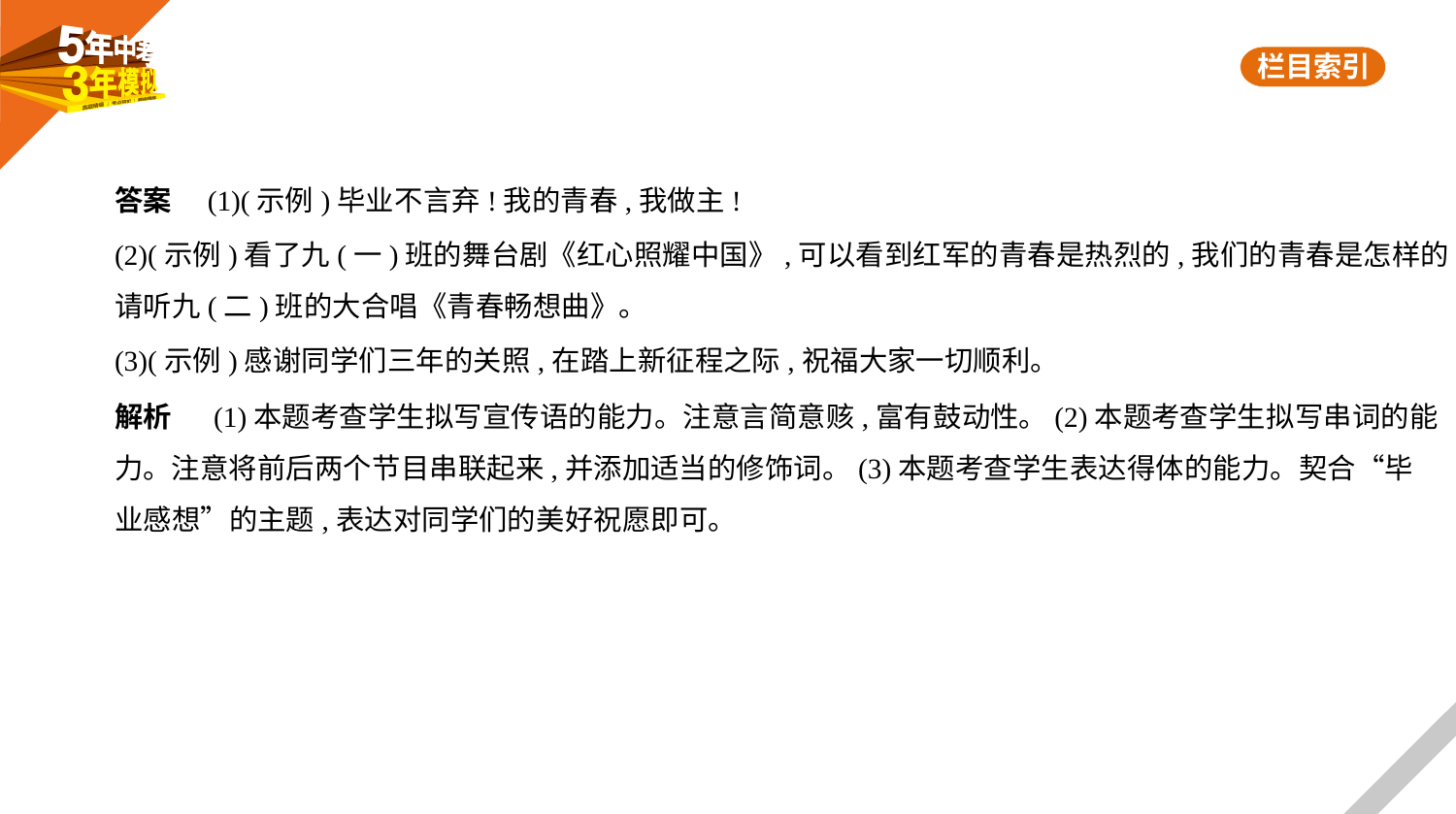

答案　(1)(示例)毕业不言弃!我的青春,我做主!
(2)(示例)看了九(一)班的舞台剧《红心照耀中国》,可以看到红军的青春是热烈的,我们的青春是怎样的?
请听九(二)班的大合唱《青春畅想曲》。
(3)(示例)感谢同学们三年的关照,在踏上新征程之际,祝福大家一切顺利。
解析 　(1)本题考查学生拟写宣传语的能力。注意言简意赅,富有鼓动性。(2)本题考查学生拟写串词的能
力。注意将前后两个节目串联起来,并添加适当的修饰词。(3)本题考查学生表达得体的能力。契合“毕
业感想”的主题,表达对同学们的美好祝愿即可。